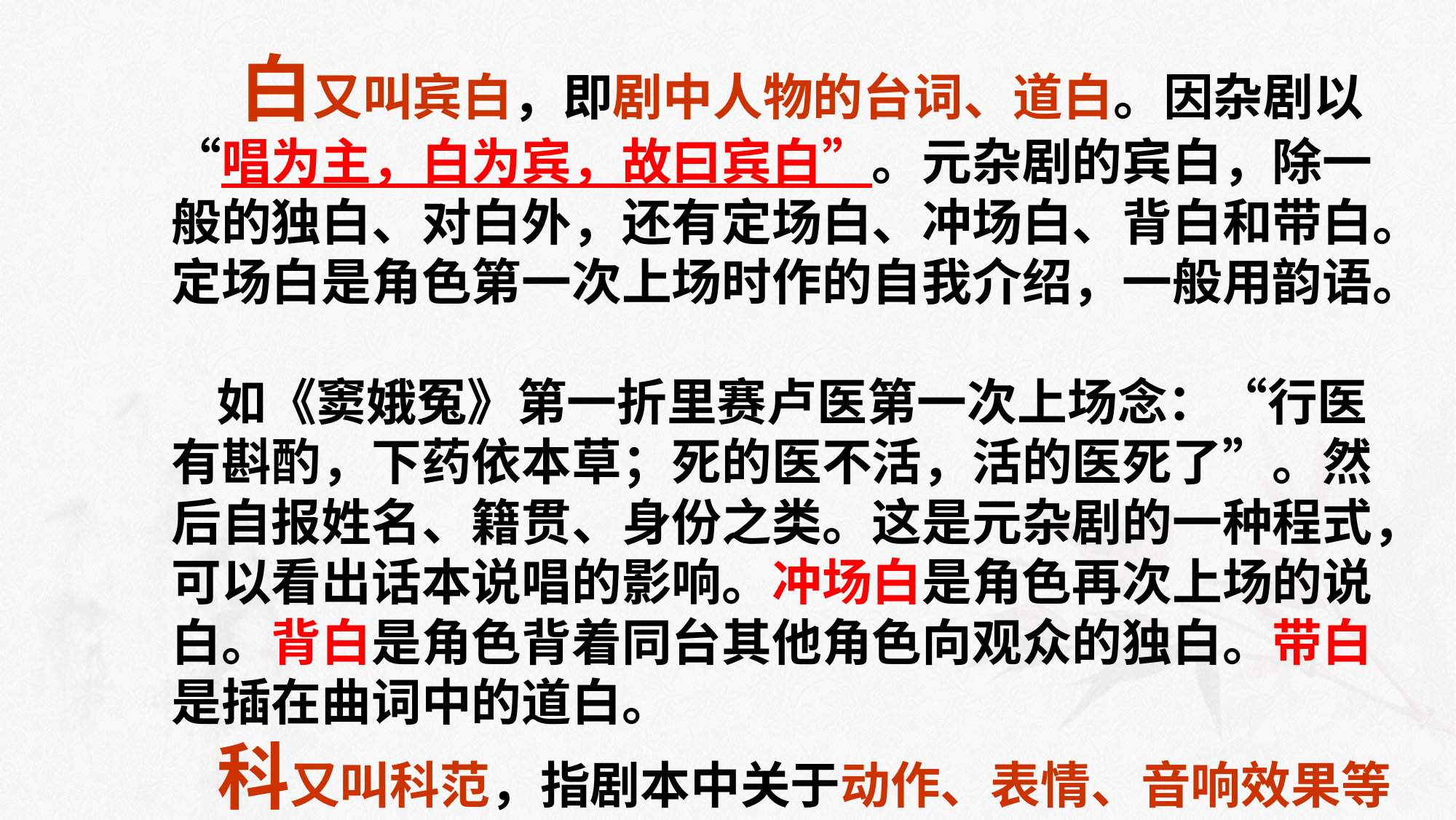

白又叫宾白，即剧中人物的台词、道白。因杂剧以“唱为主，白为宾，故曰宾白”。元杂剧的宾白，除一般的独白、对白外，还有定场白、冲场白、背白和带白。定场白是角色第一次上场时作的自我介绍，一般用韵语。
    如《窦娥冤》第一折里赛卢医第一次上场念：“行医有斟酌，下药依本草；死的医不活，活的医死了”。然后自报姓名、籍贯、身份之类。这是元杂剧的一种程式，可以看出话本说唱的影响。冲场白是角色再次上场的说白。背白是角色背着同台其他角色向观众的独白。带白是插在曲词中的道白。
   科又叫科范，指剧本中关于动作、表情、音响效果等的舞台指示。如“笑科”、“把盏科”。